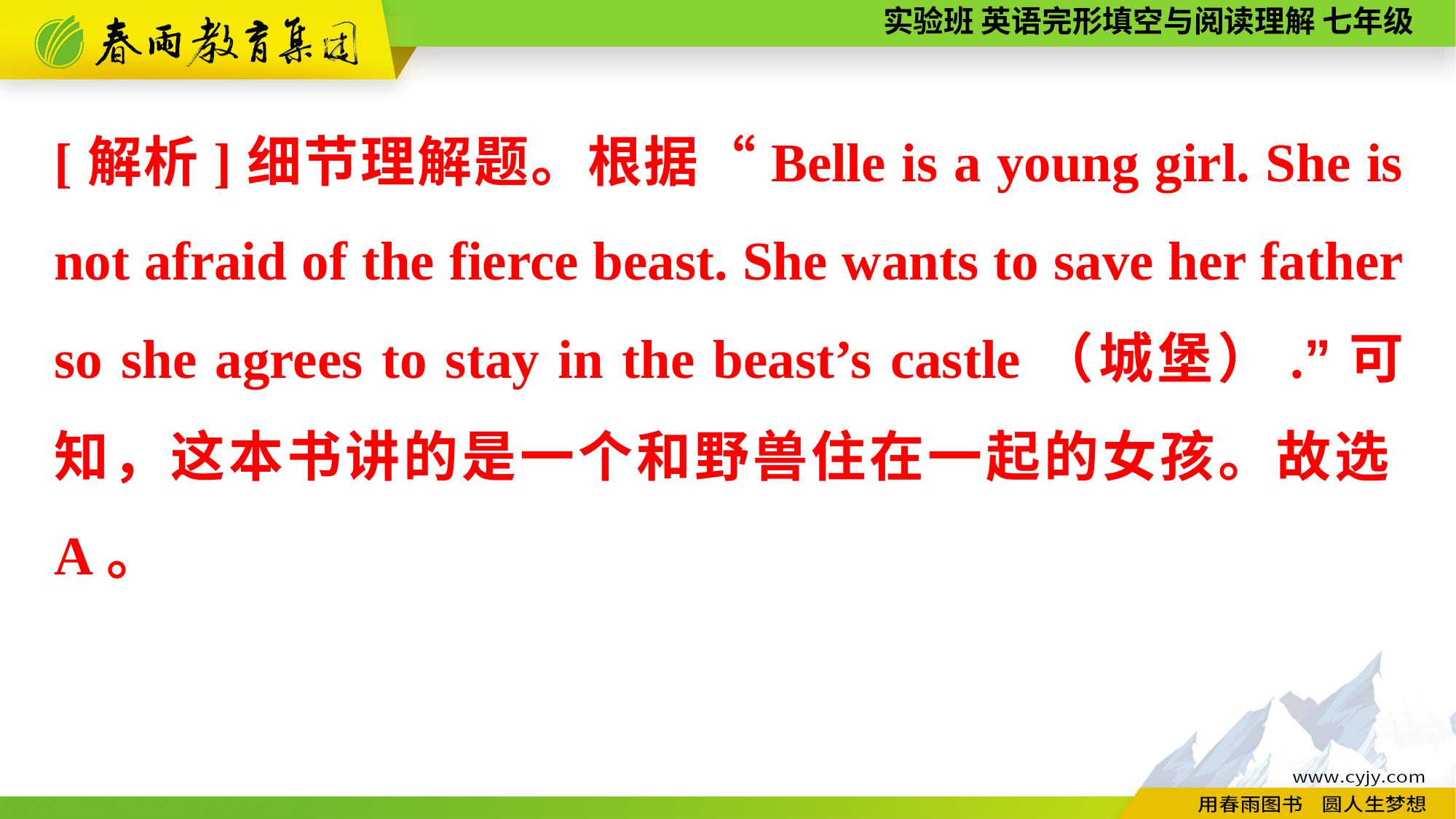

[解析]细节理解题。根据“Belle is a young girl. She is not afraid of the fierce beast. She wants to save her father so she agrees to stay in the beast’s castle（城堡）.”可知，这本书讲的是一个和野兽住在一起的女孩。故选A。